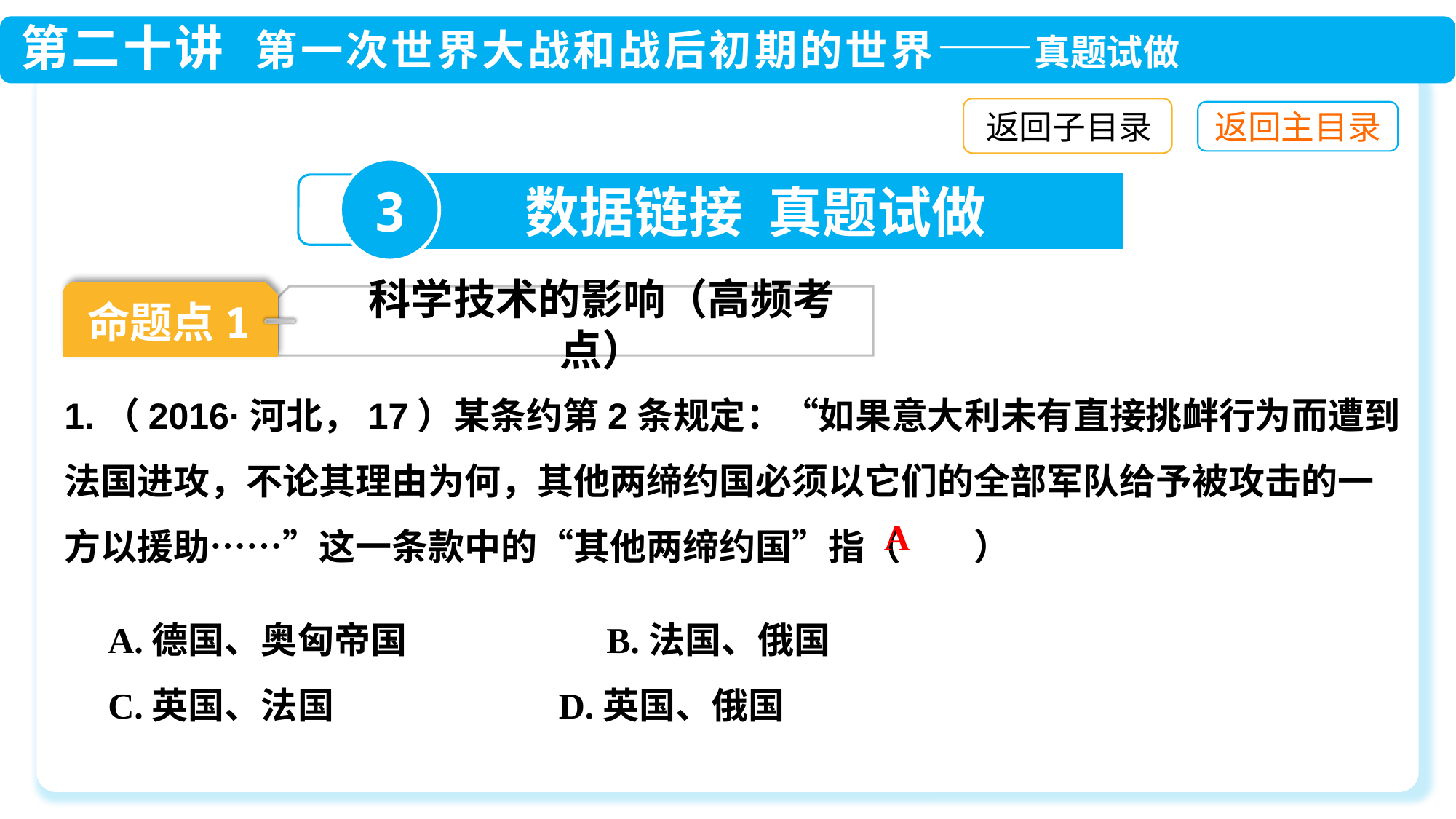

返回子目录

3
数据链接  真题试做

命题点1
科学技术的影响（高频考点）

1.（2016·河北，17）某条约第2条规定：“如果意大利未有直接挑衅行为而遭到法国进攻，不论其理由为何，其他两缔约国必须以它们的全部军队给予被攻击的一方以援助……”这一条款中的“其他两缔约国”指（　　）
A
A.德国、奥匈帝国　　          　B.法国、俄国
C.英国、法国  	              D.英国、俄国